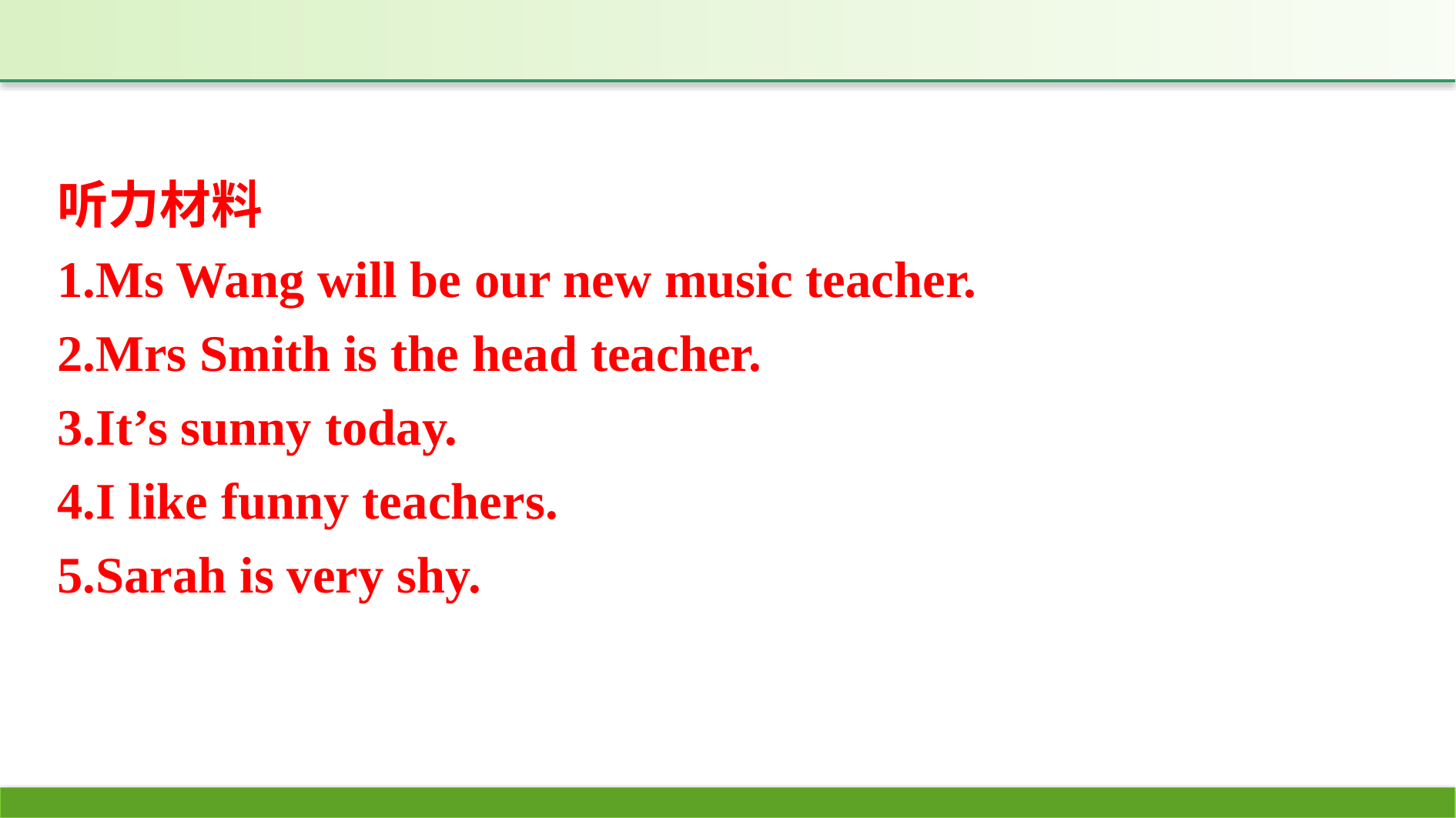

听力材料
1.Ms Wang will be our new music teacher.
2.Mrs Smith is the head teacher.
3.It’s sunny today.
4.I like funny teachers.
5.Sarah is very shy.